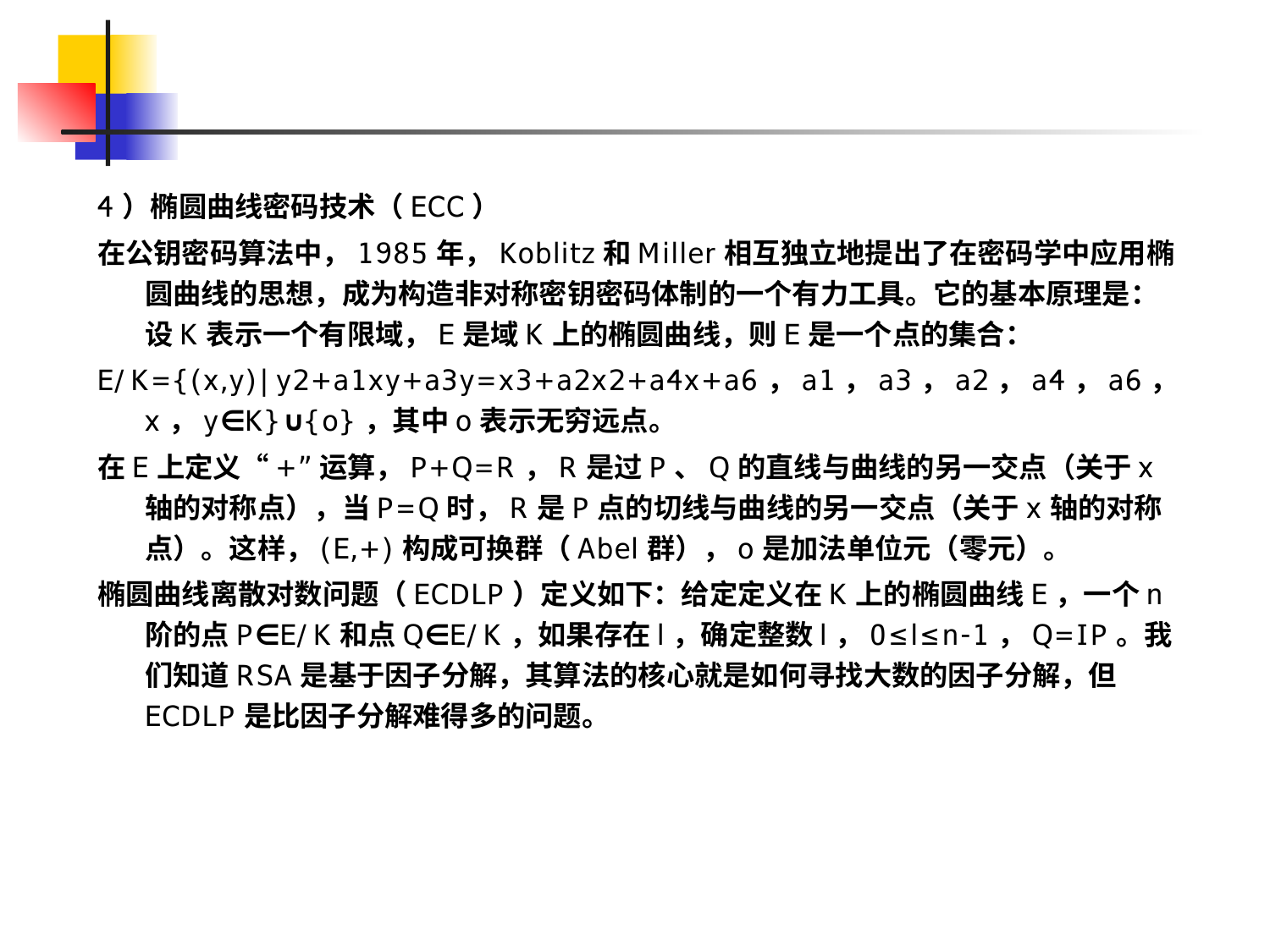

#
4）椭圆曲线密码技术（ECC）
在公钥密码算法中，1985年，Koblitz和Miller相互独立地提出了在密码学中应用椭圆曲线的思想，成为构造非对称密钥密码体制的一个有力工具。它的基本原理是：设K表示一个有限域，E是域K上的椭圆曲线，则E是一个点的集合：
E/K={(x,y)|y2+a1xy+a3y=x3+a2x2+a4x+a6，a1，a3，a2，a4，a6，x，y∈K}∪{o}，其中o表示无穷远点。
在E上定义“+”运算，P+Q=R，R是过P、Q的直线与曲线的另一交点（关于x轴的对称点），当P=Q时，R是P点的切线与曲线的另一交点（关于x轴的对称点）。这样，(E,+)构成可换群（Abel群），o是加法单位元（零元）。
椭圆曲线离散对数问题（ECDLP）定义如下：给定定义在K上的椭圆曲线E，一个n阶的点P∈E/K和点Q∈E/K，如果存在l，确定整数l，0≤l≤n-1，Q=IP。我们知道RSA是基于因子分解，其算法的核心就是如何寻找大数的因子分解，但ECDLP是比因子分解难得多的问题。

32